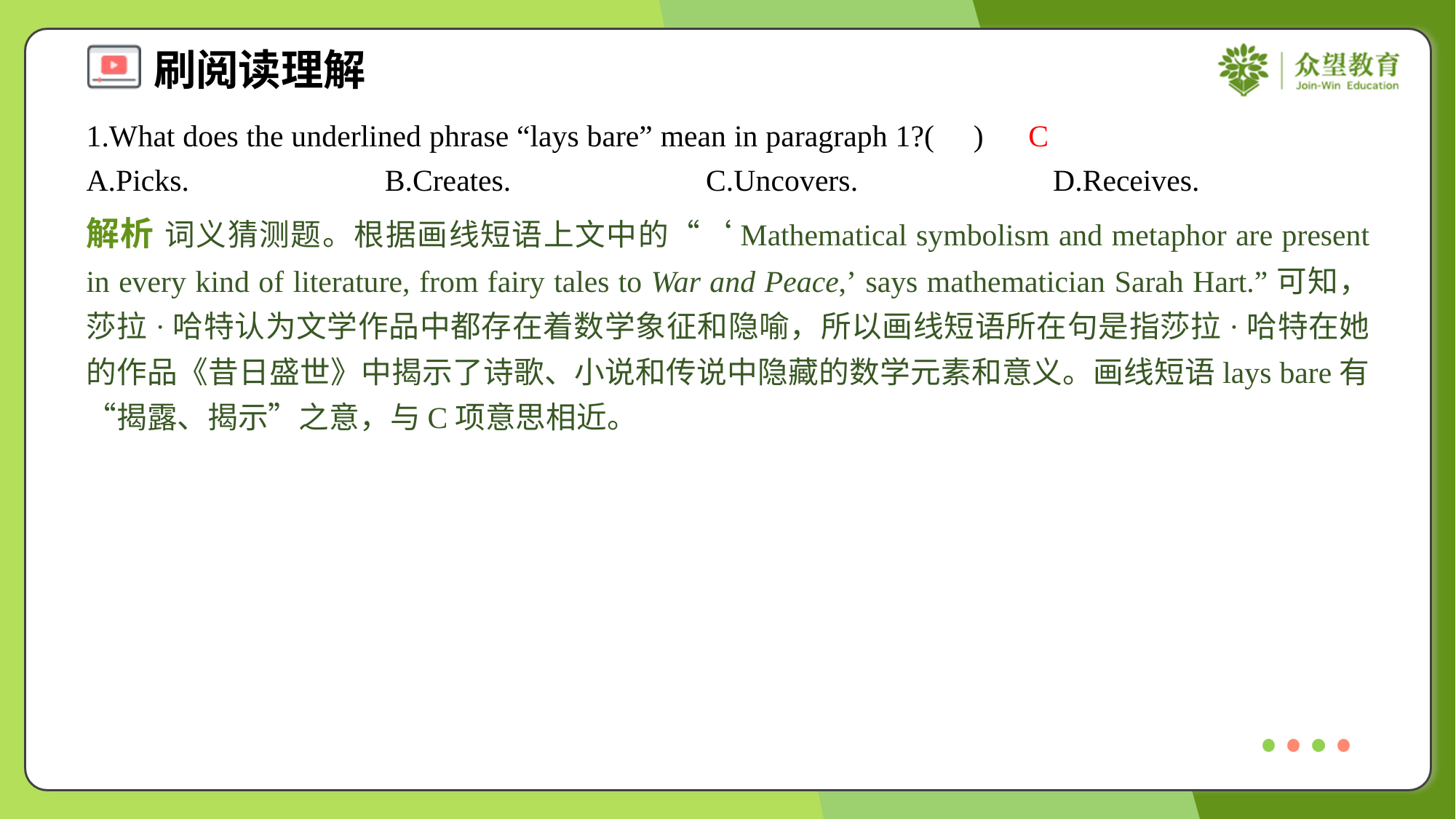

1.What does the underlined phrase “lays bare” mean in paragraph 1?(     )
C
A.Picks.	B.Creates.	C.Uncovers.	D.Receives.
解析 词义猜测题。根据画线短语上文中的“‘Mathematical symbolism and metaphor are present in every kind of literature, from fairy tales to War and Peace,’ says mathematician Sarah Hart.”可知，莎拉·哈特认为文学作品中都存在着数学象征和隐喻，所以画线短语所在句是指莎拉·哈特在她的作品《昔日盛世》中揭示了诗歌、小说和传说中隐藏的数学元素和意义。画线短语lays bare有“揭露、揭示”之意，与C项意思相近。